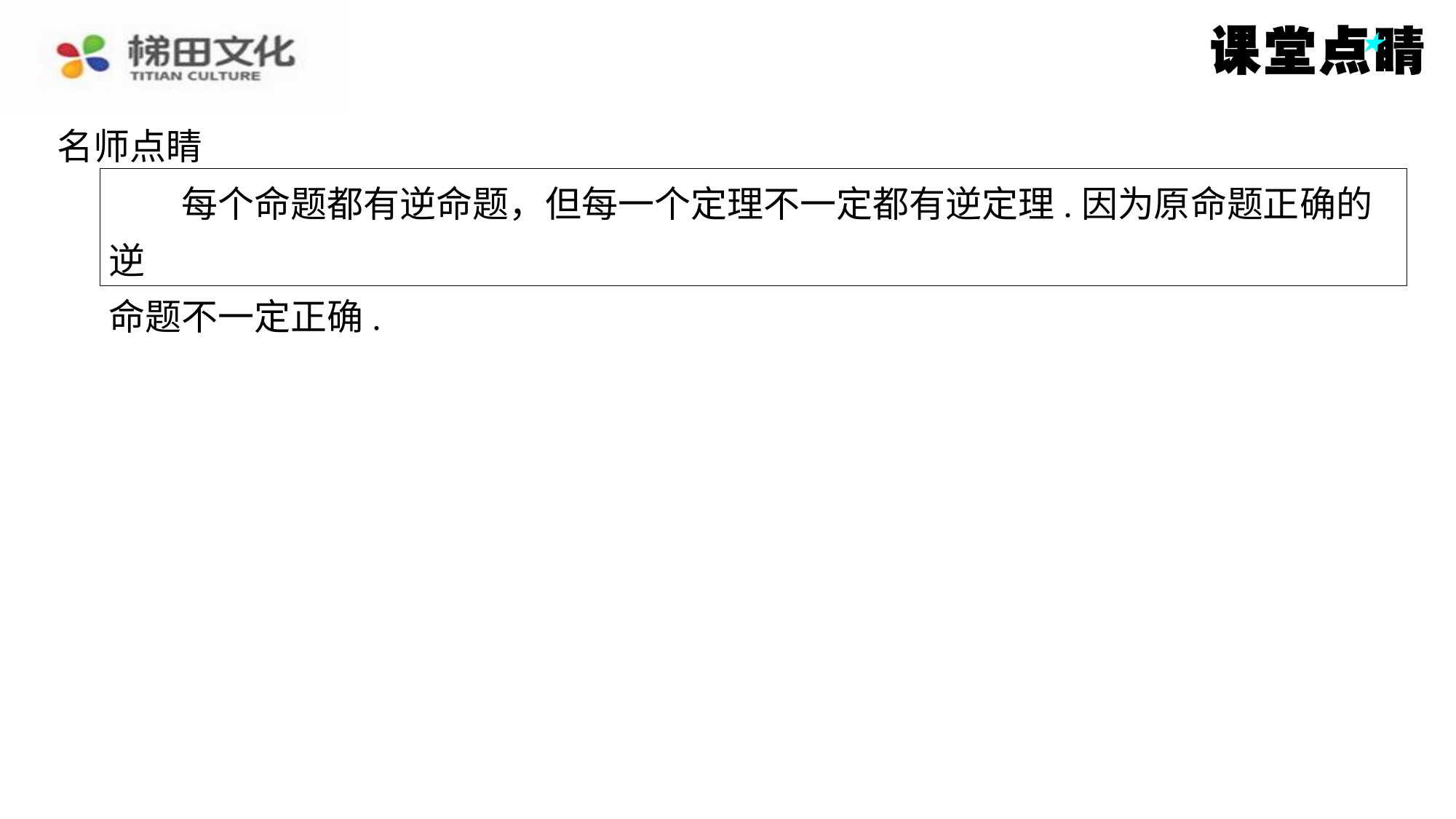

证明：∵ AC ＞ AB ，
在 AC 上截取 AE ＝ AB ，连结 BE ，
∴∠ ABE ＝∠ AEB .
∵∠ AEB ＞∠ ACB ，∠ ABC ＞∠ ABE ，
∴∠ ABC ＞∠ ACB .
名师点睛
　　每个命题都有逆命题，但每一个定理不一定都有逆定理.因为原命题正确的逆
命题不一定正确.